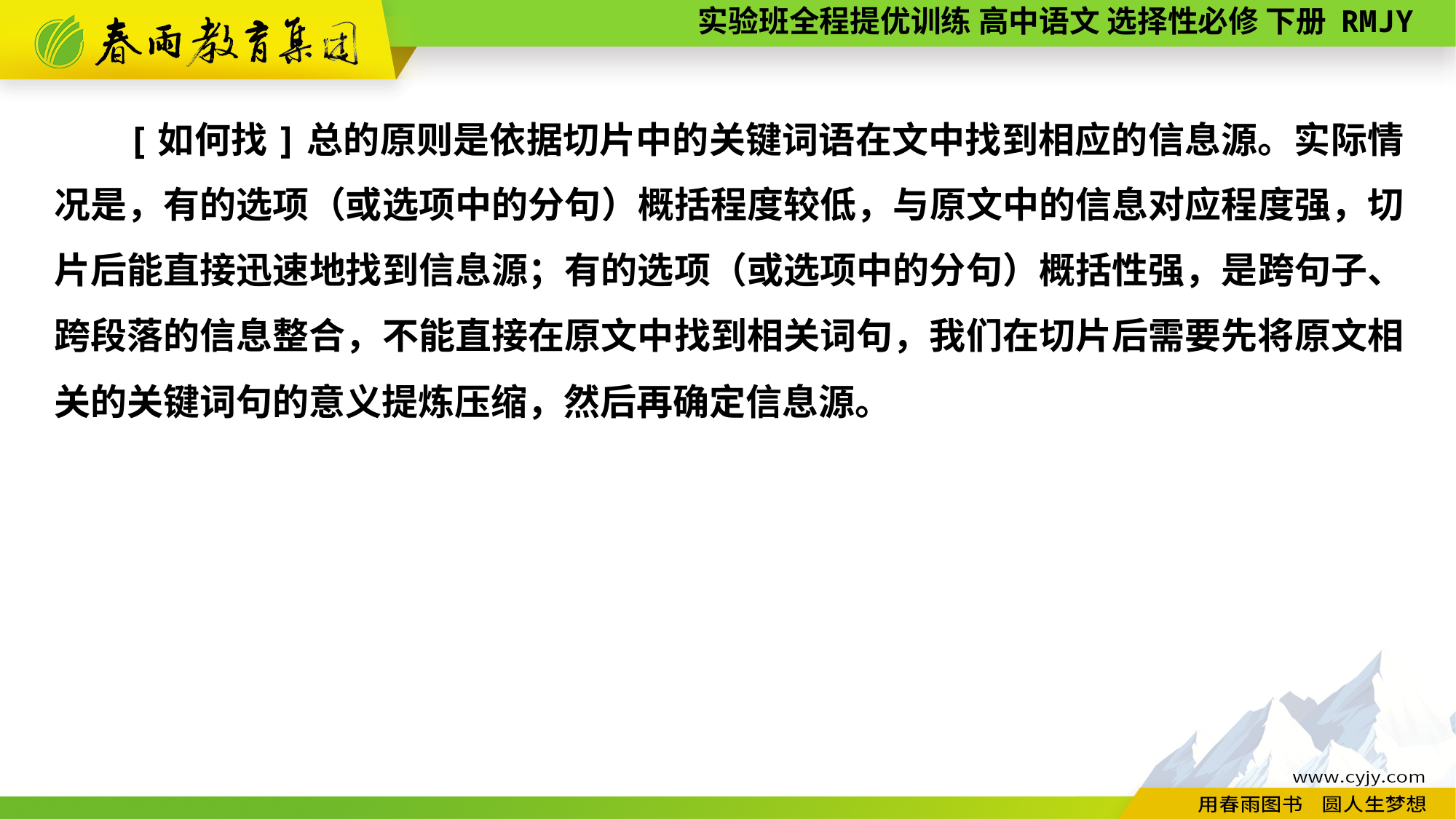

[如何找]总的原则是依据切片中的关键词语在文中找到相应的信息源。实际情况是，有的选项（或选项中的分句）概括程度较低，与原文中的信息对应程度强，切片后能直接迅速地找到信息源；有的选项（或选项中的分句）概括性强，是跨句子、跨段落的信息整合，不能直接在原文中找到相关词句，我们在切片后需要先将原文相关的关键词句的意义提炼压缩，然后再确定信息源。